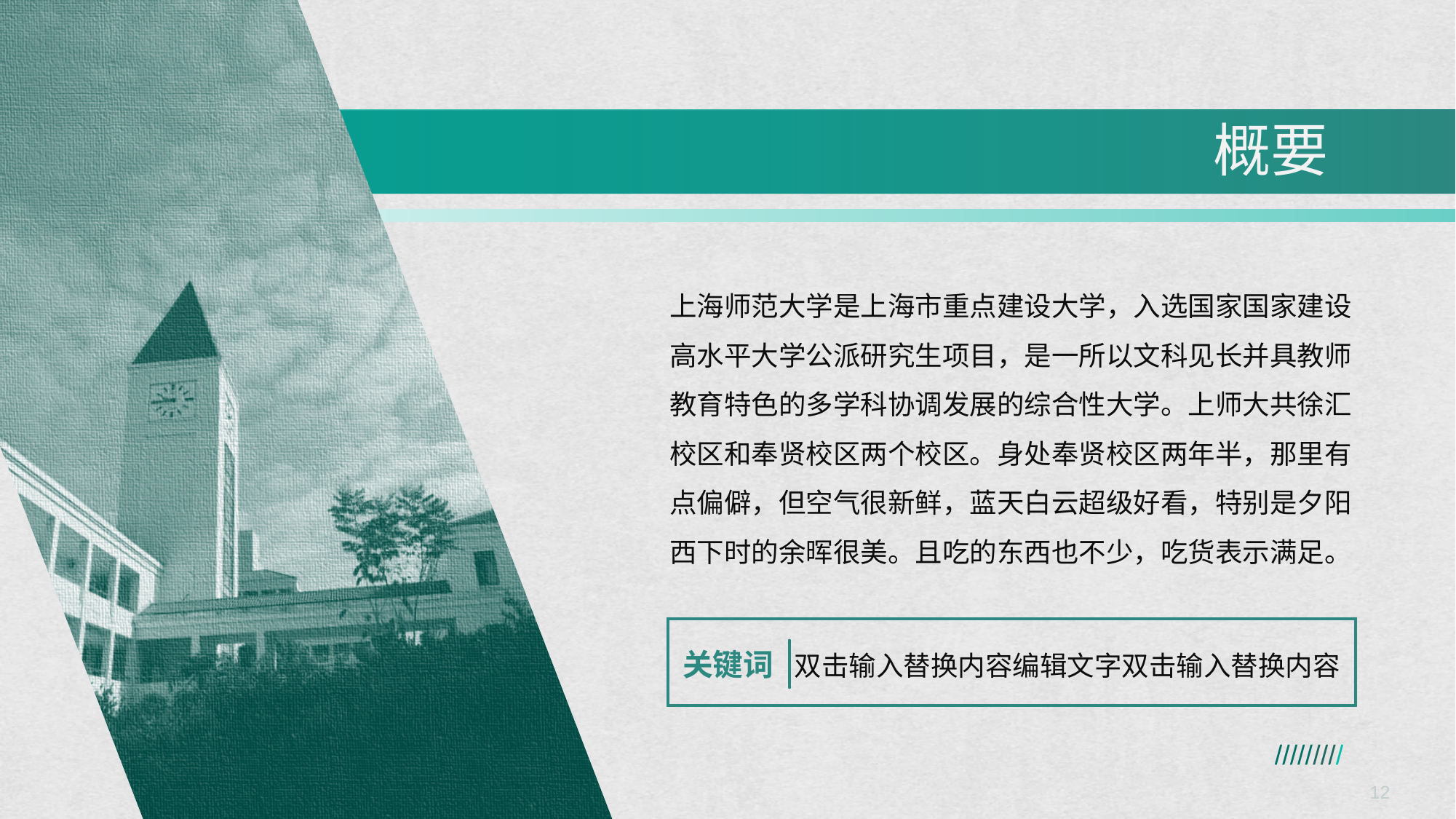

概要

上海师范大学是上海市重点建设大学，入选国家国家建设高水平大学公派研究生项目，是一所以文科见长并具教师教育特色的多学科协调发展的综合性大学。上师大共徐汇校区和奉贤校区两个校区。身处奉贤校区两年半，那里有点偏僻，但空气很新鲜，蓝天白云超级好看，特别是夕阳西下时的余晖很美。且吃的东西也不少，吃货表示满足。

关键词   双击输入替换内容编辑文字双击输入替换内容
/////////